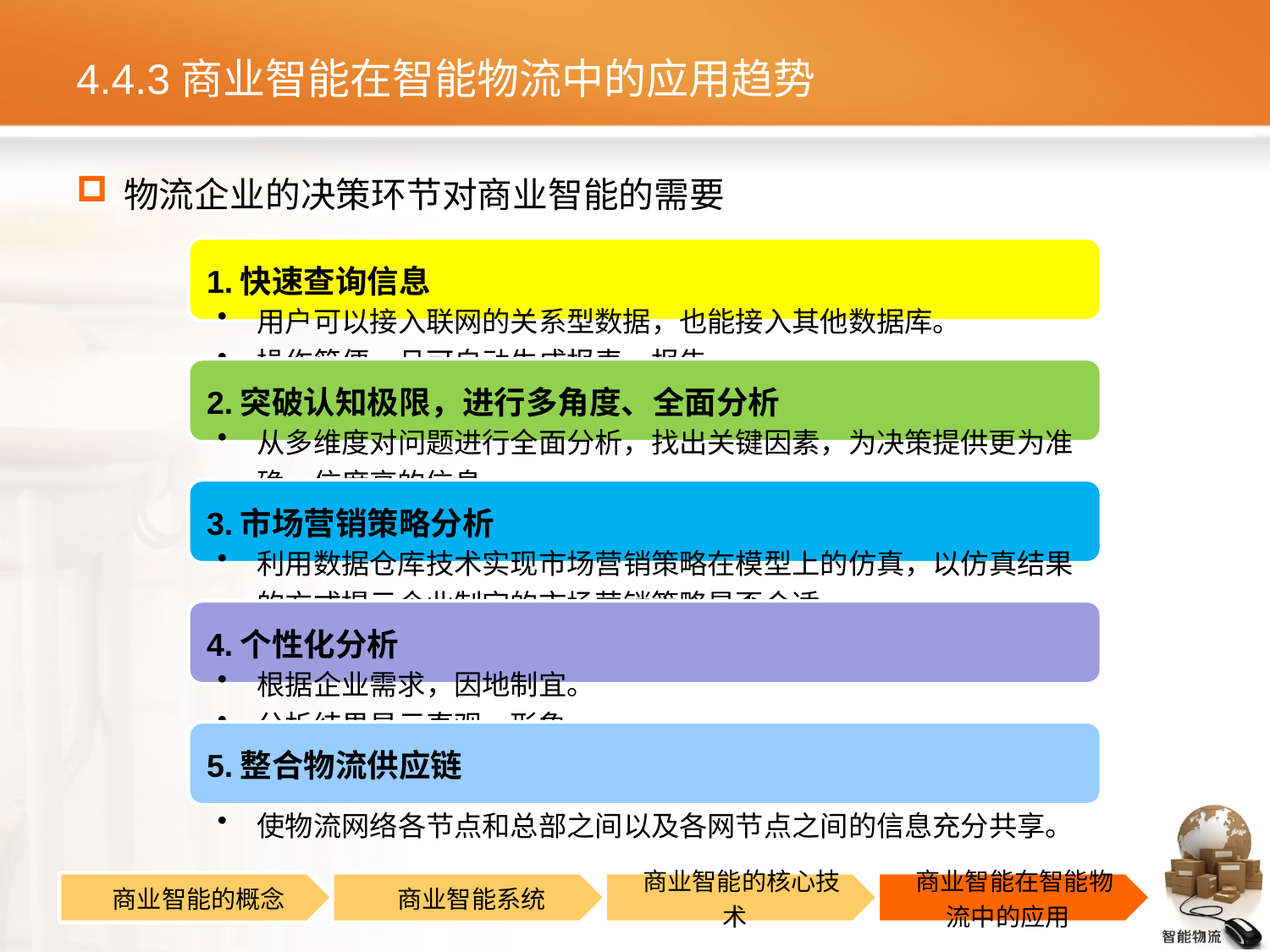

# 4.4.3商业智能在智能物流中的应用趋势
物流企业的决策环节对商业智能的需要

1.快速查询信息
用户可以接入联网的关系型数据，也能接入其他数据库。
2.突破认知极限，进行多角度、全面分析
从多维度对问题进行全面分析，找出关键因素，为决策提供更为准确、信度高的信息。
3.市场营销策略分析
4.个性化分析
利用数据仓库技术实现市场营销策略在模型上的仿真，以仿真结果的方式提示企业制定的市场营销策略是否合适。
根据企业需求，因地制宜。
操作简便，且可自动生成报表、报告。
分析结果显示直观、形象。
5.整合物流供应链
使物流网络各节点和总部之间以及各网节点之间的信息充分共享。